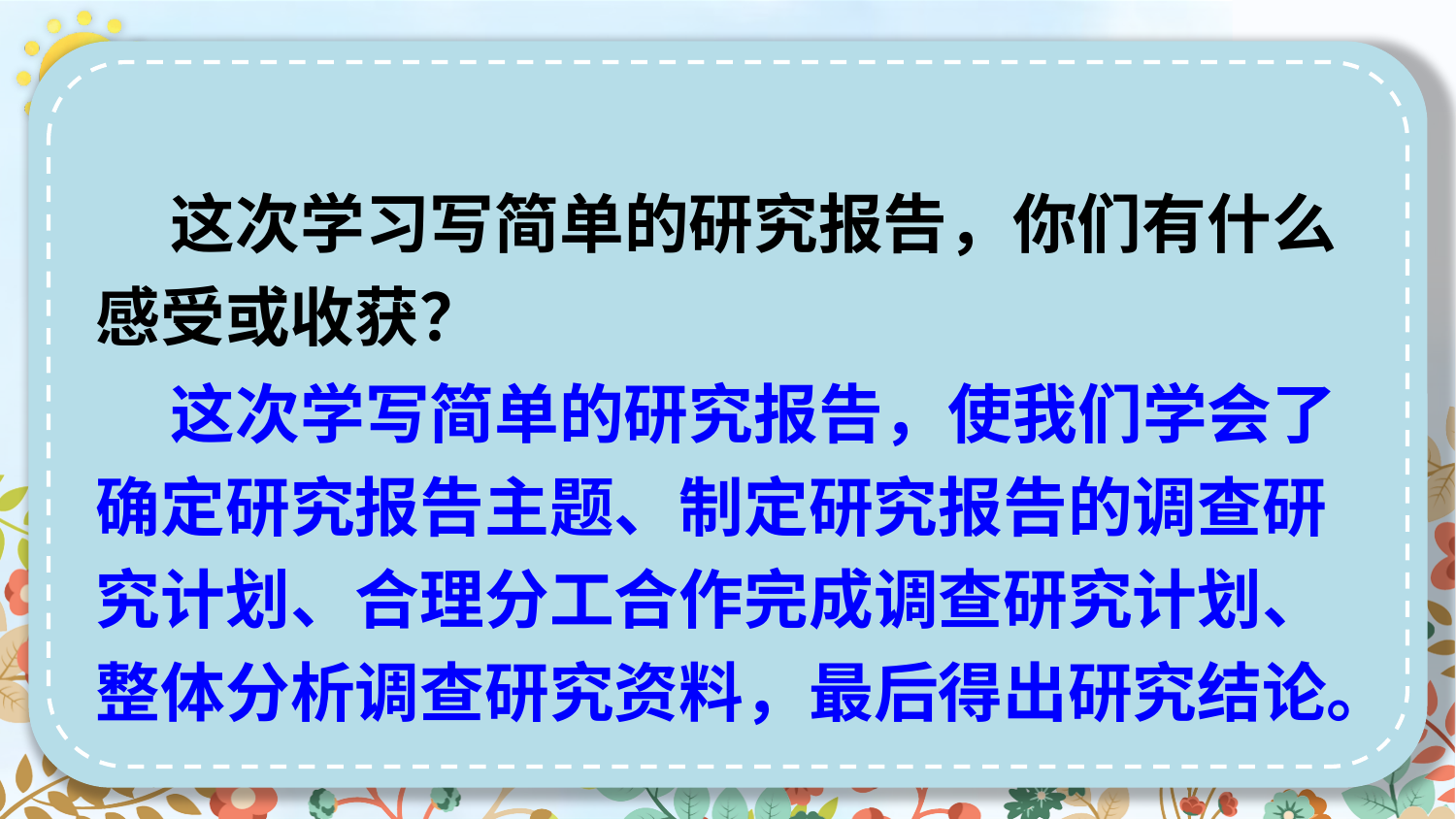

这次学习写简单的研究报告，你们有什么感受或收获？
    这次学写简单的研究报告，使我们学会了确定研究报告主题、制定研究报告的调查研究计划、合理分工合作完成调查研究计划、整体分析调查研究资料，最后得出研究结论。